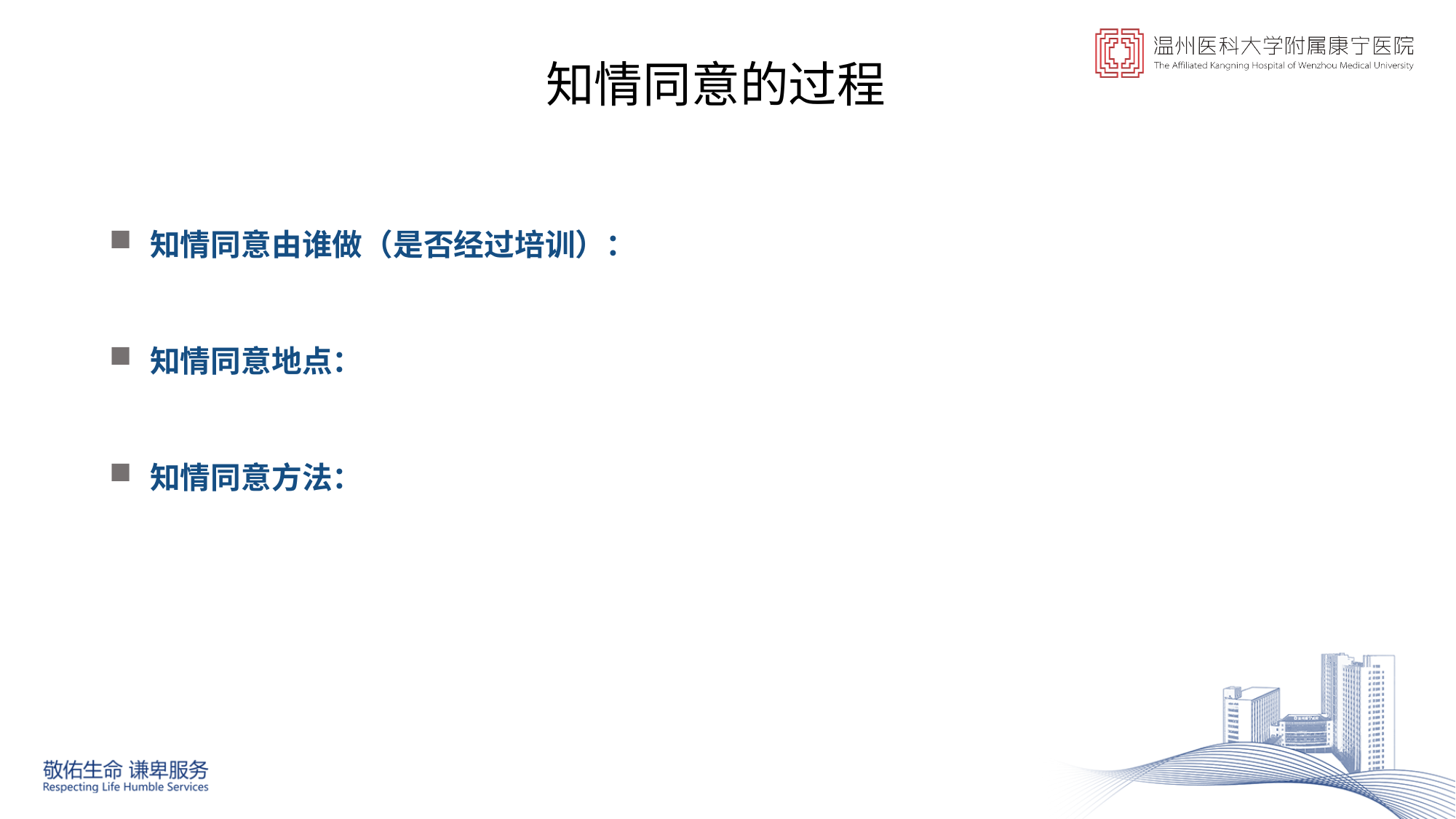

知情同意的过程
知情同意由谁做（是否经过培训）：

知情同意地点：

知情同意方法：